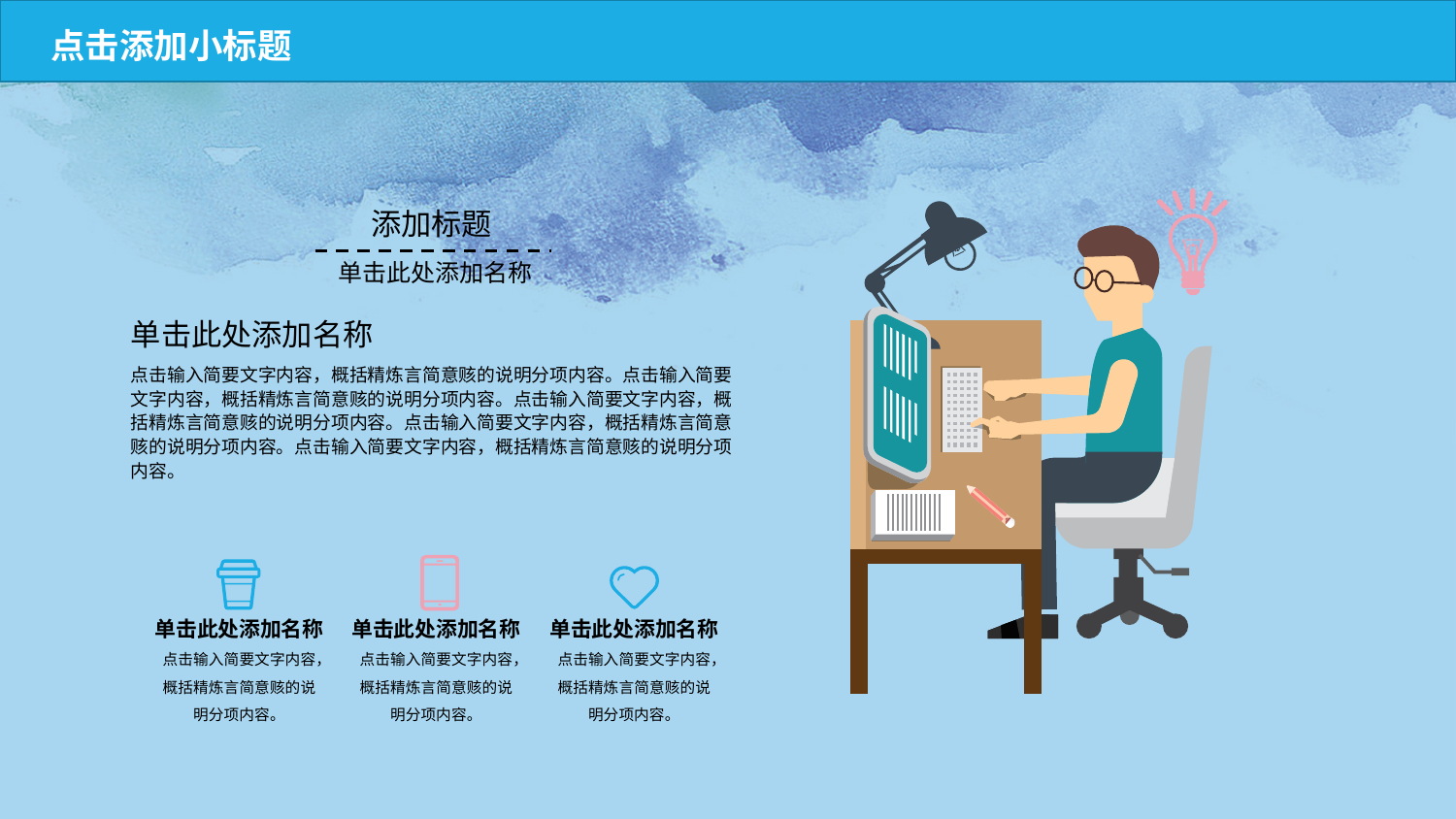

点击添加小标题

添加标题
单击此处添加名称
单击此处添加名称
点击输入简要文字内容，概括精炼言简意赅的说明分项内容。点击输入简要文字内容，概括精炼言简意赅的说明分项内容。点击输入简要文字内容，概括精炼言简意赅的说明分项内容。点击输入简要文字内容，概括精炼言简意赅的说明分项内容。点击输入简要文字内容，概括精炼言简意赅的说明分项内容。

单击此处添加名称
单击此处添加名称
单击此处添加名称
点击输入简要文字内容，概括精炼言简意赅的说明分项内容。
点击输入简要文字内容，概括精炼言简意赅的说明分项内容。
点击输入简要文字内容，概括精炼言简意赅的说明分项内容。